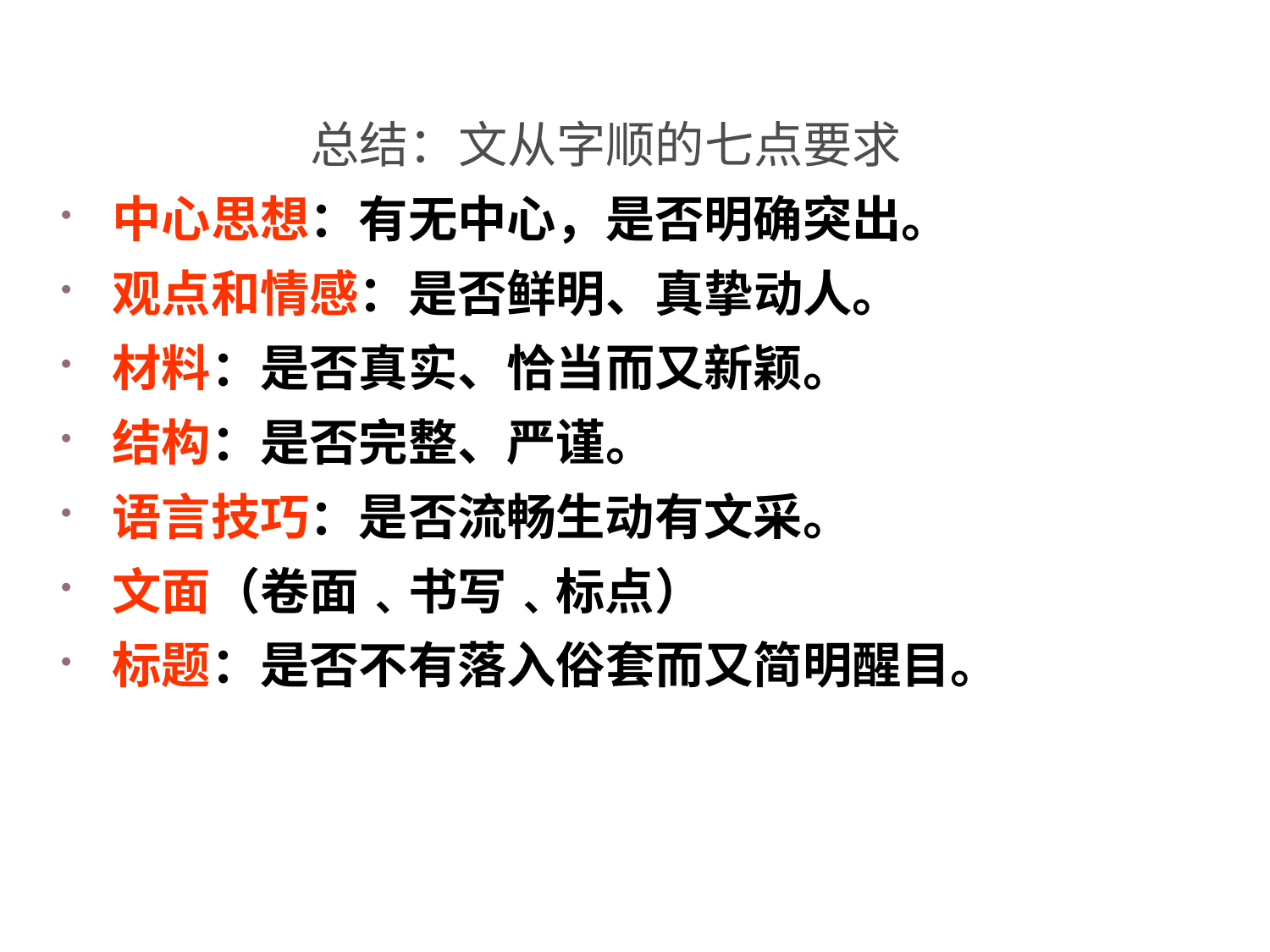

总结：文从字顺的七点要求
中心思想：有无中心，是否明确突出。
观点和情感：是否鲜明、真挚动人。
材料：是否真实、恰当而又新颖。
结构：是否完整、严谨。
语言技巧：是否流畅生动有文采。
文面（卷面﹑书写﹑标点）
标题：是否不有落入俗套而又简明醒目。